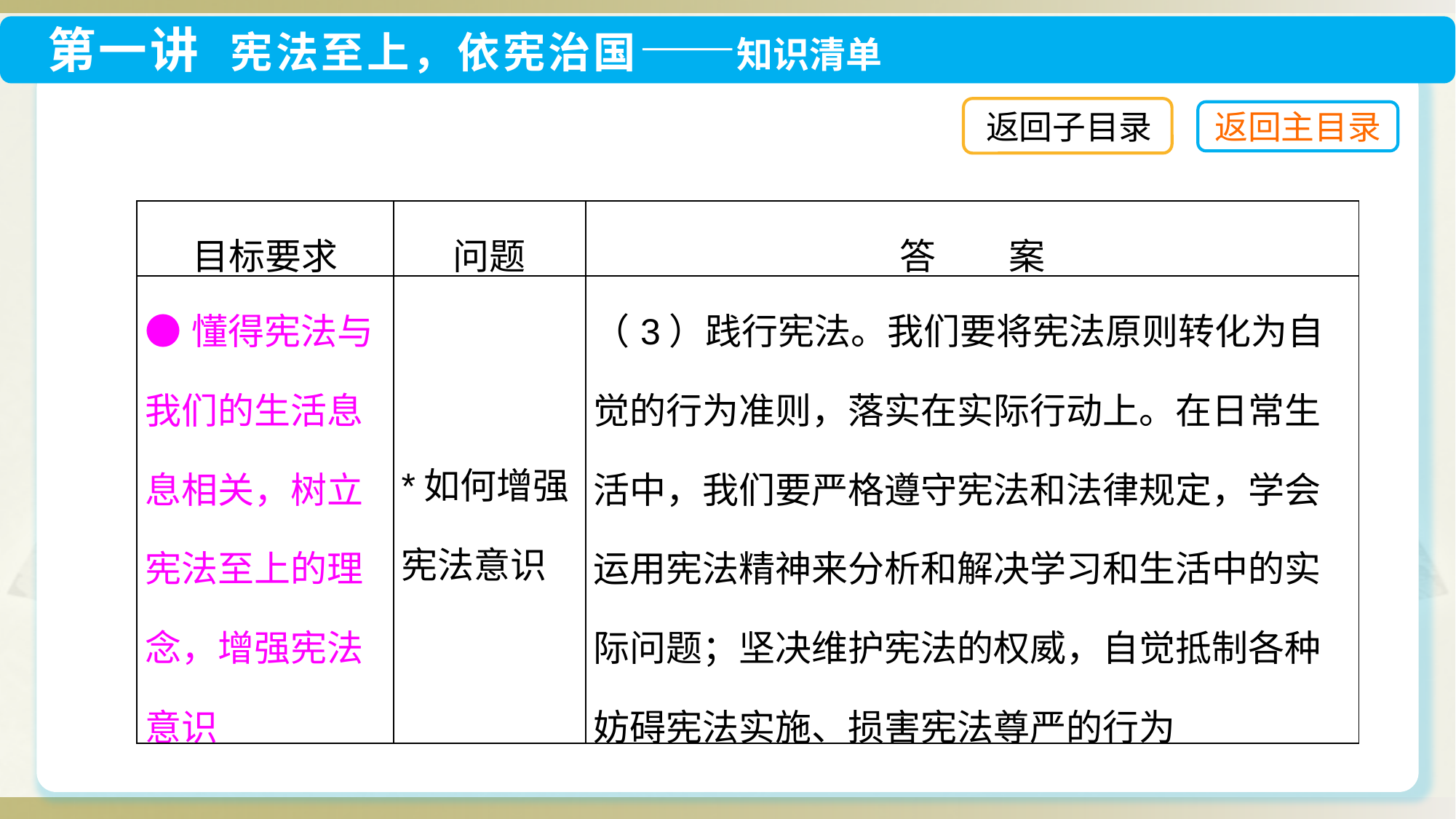

返回子目录
| 目标要求 | 问题 | 答　　案 |
| --- | --- | --- |
| ●懂得宪法与我们的生活息息相关，树立宪法至上的理念，增强宪法意识 | \*如何增强宪法意识 | （3）践行宪法。我们要将宪法原则转化为自觉的行为准则，落实在实际行动上。在日常生活中，我们要严格遵守宪法和法律规定，学会运用宪法精神来分析和解决学习和生活中的实际问题；坚决维护宪法的权威，自觉抵制各种妨碍宪法实施、损害宪法尊严的行为 |